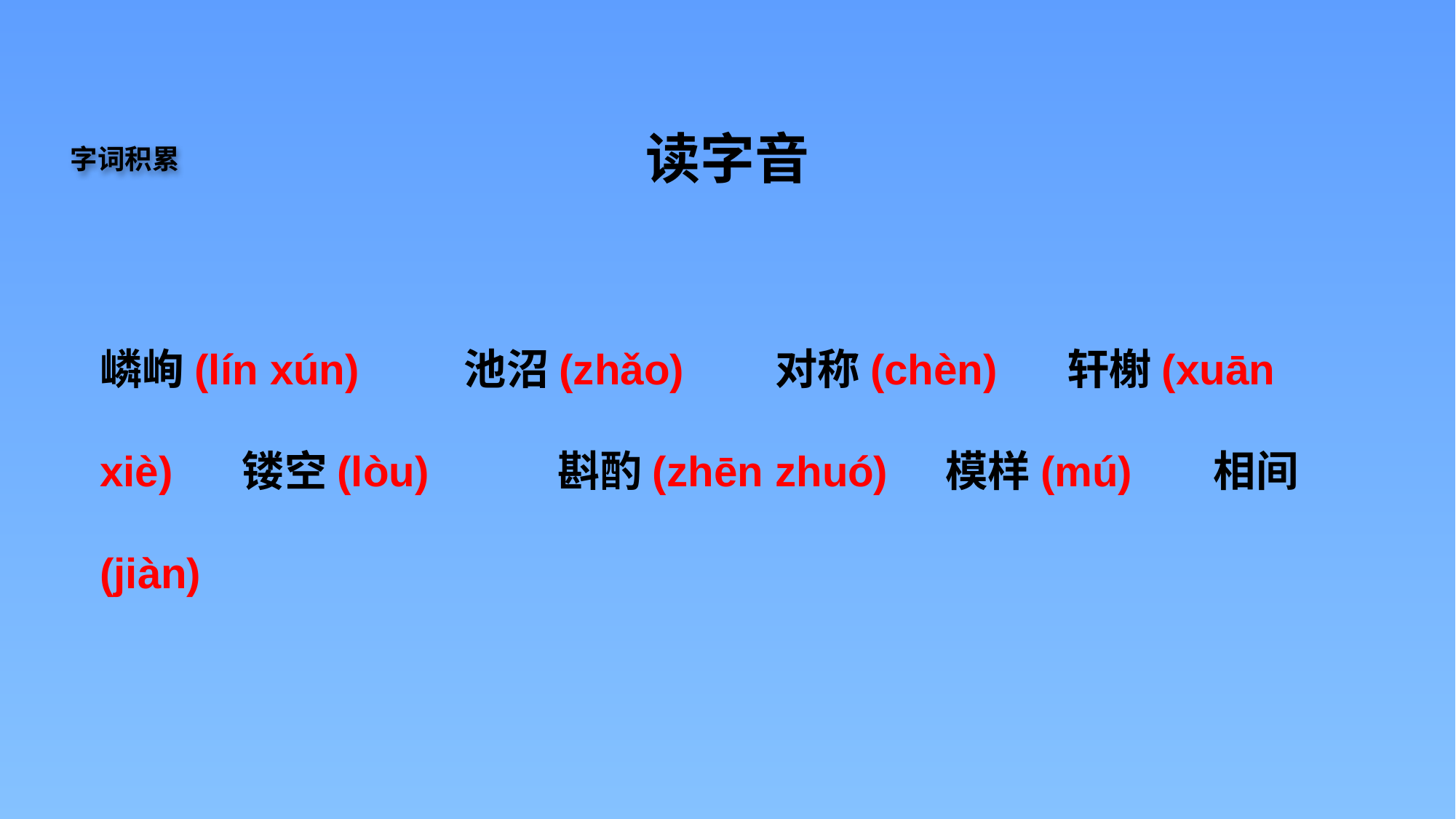

读字音

嶙峋(lín xún)　　 池沼(zhǎo)　    对称(chèn)     轩榭(xuān xiè)     镂空(lòu)          斟酌(zhēn zhuó)    模样(mú)      相间(jiàn)
字词积累